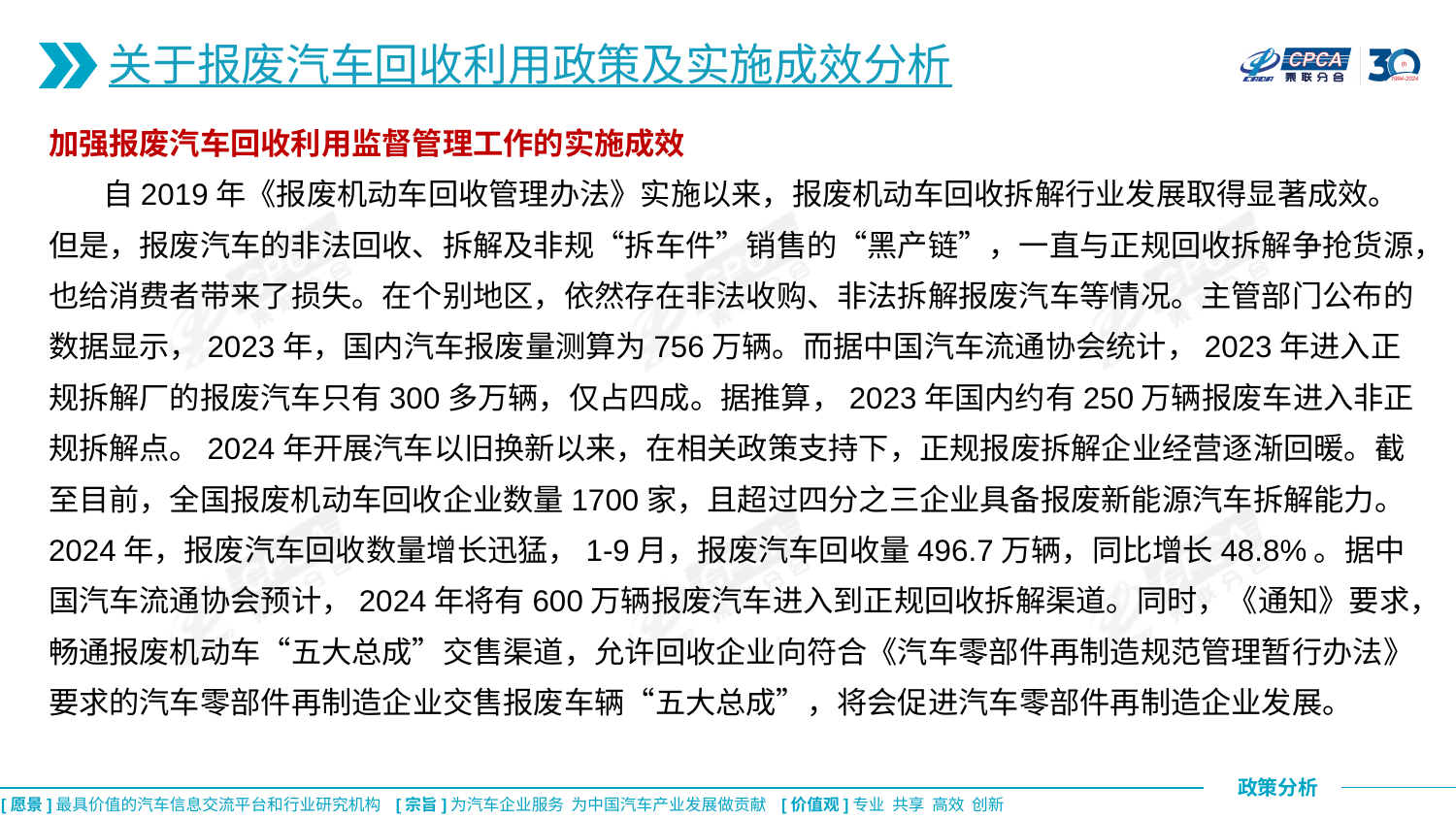

关于报废汽车回收利用政策及实施成效分析
加强报废汽车回收利用监督管理工作的实施成效
       自2019年《报废机动车回收管理办法》实施以来，报废机动车回收拆解行业发展取得显著成效。但是，报废汽车的非法回收、拆解及非规“拆车件”销售的“黑产链”，一直与正规回收拆解争抢货源，也给消费者带来了损失。在个别地区，依然存在非法收购、非法拆解报废汽车等情况。主管部门公布的数据显示，2023年，国内汽车报废量测算为756万辆。而据中国汽车流通协会统计，2023年进入正规拆解厂的报废汽车只有300多万辆，仅占四成。据推算，2023年国内约有250万辆报废车进入非正规拆解点。2024年开展汽车以旧换新以来，在相关政策支持下，正规报废拆解企业经营逐渐回暖。截至目前，全国报废机动车回收企业数量1700家，且超过四分之三企业具备报废新能源汽车拆解能力。2024年，报废汽车回收数量增长迅猛，1-9月，报废汽车回收量496.7万辆，同比增长48.8%。据中国汽车流通协会预计，2024年将有600万辆报废汽车进入到正规回收拆解渠道。同时，《通知》要求，畅通报废机动车“五大总成”交售渠道，允许回收企业向符合《汽车零部件再制造规范管理暂行办法》要求的汽车零部件再制造企业交售报废车辆“五大总成”，将会促进汽车零部件再制造企业发展。